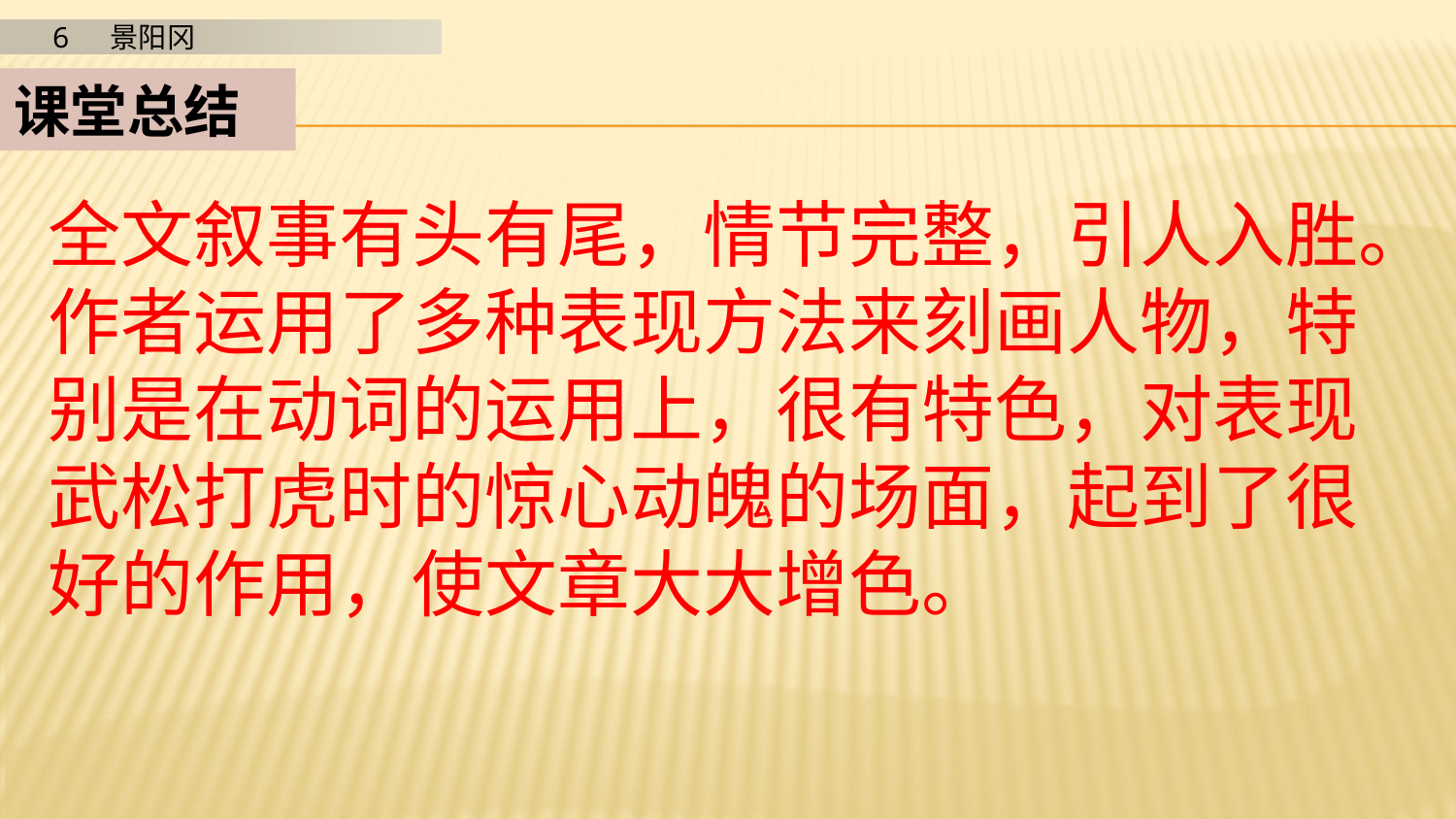

课堂总结
全文叙事有头有尾，情节完整，引人入胜。作者运用了多种表现方法来刻画人物，特别是在动词的运用上，很有特色，对表现武松打虎时的惊心动魄的场面，起到了很好的作用，使文章大大增色。